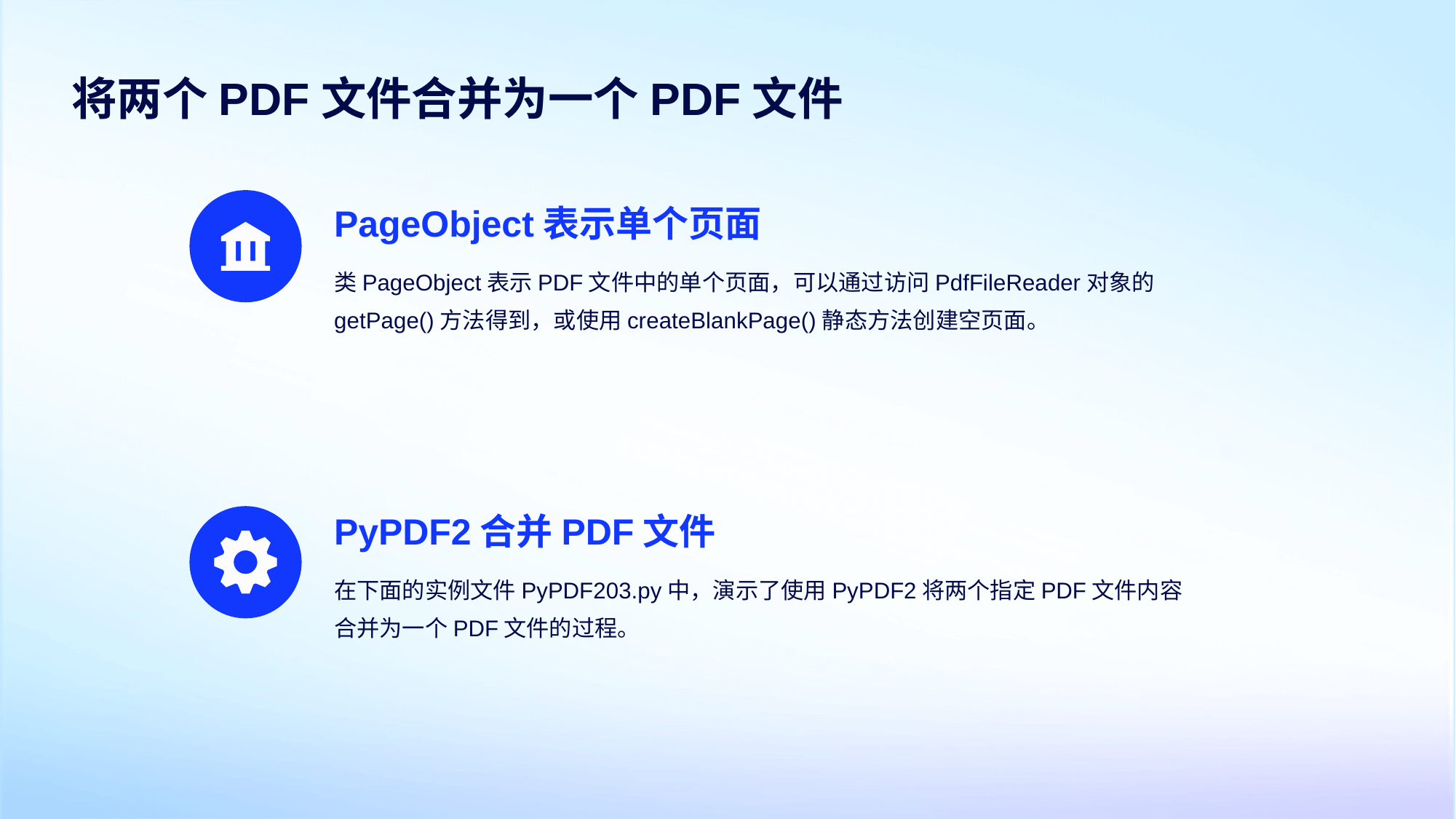

将两个PDF文件合并为一个PDF文件
PageObject表示单个页面

类PageObject表示PDF文件中的单个页面，可以通过访问PdfFileReader对象的getPage()方法得到，或使用createBlankPage()静态方法创建空页面。
PyPDF2合并PDF文件

在下面的实例文件PyPDF203.py中，演示了使用PyPDF2将两个指定PDF文件内容合并为一个PDF文件的过程。